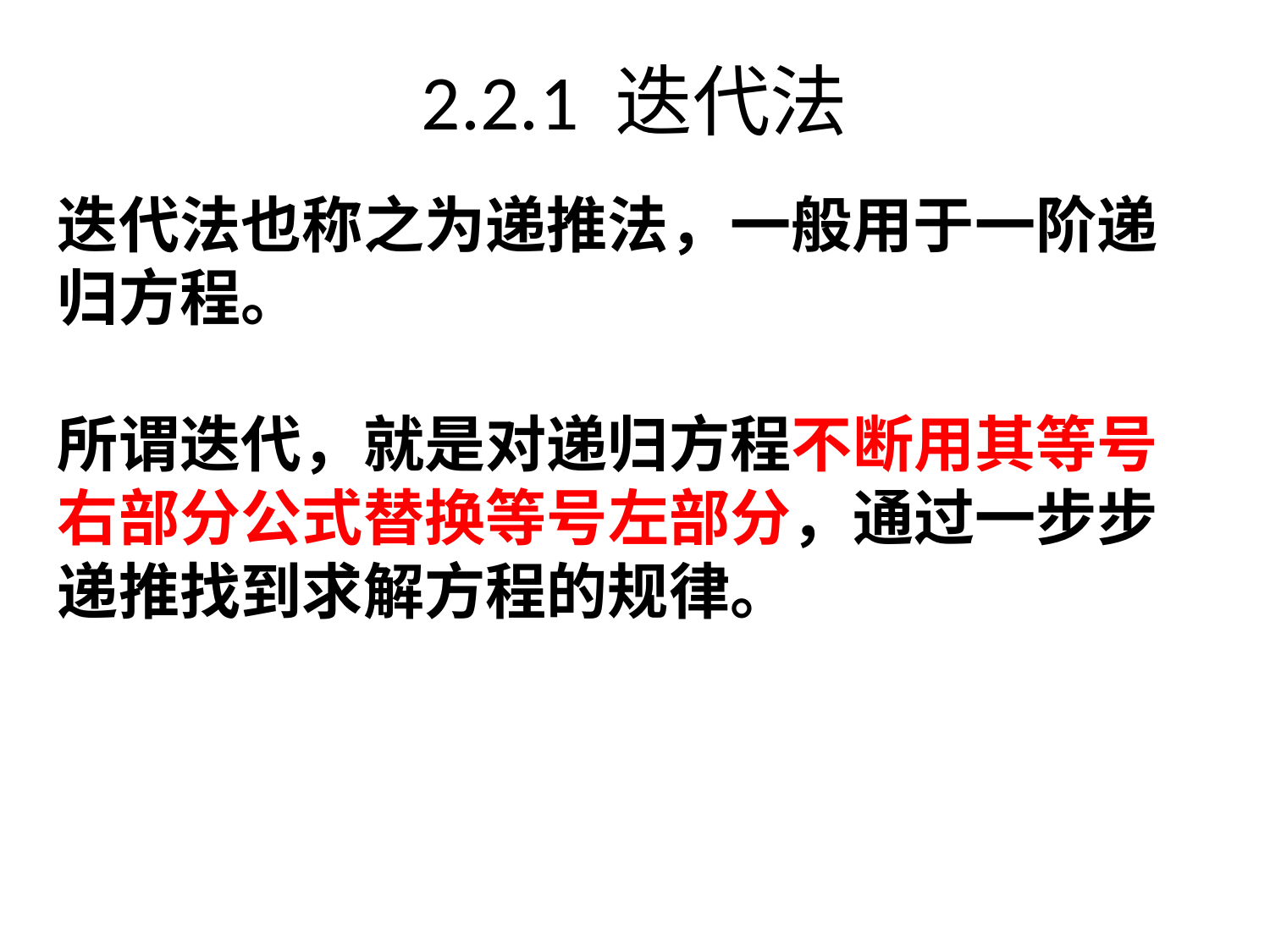

# 2.2.1 迭代法
迭代法也称之为递推法，一般用于一阶递归方程。

所谓迭代，就是对递归方程不断用其等号右部分公式替换等号左部分，通过一步步递推找到求解方程的规律。